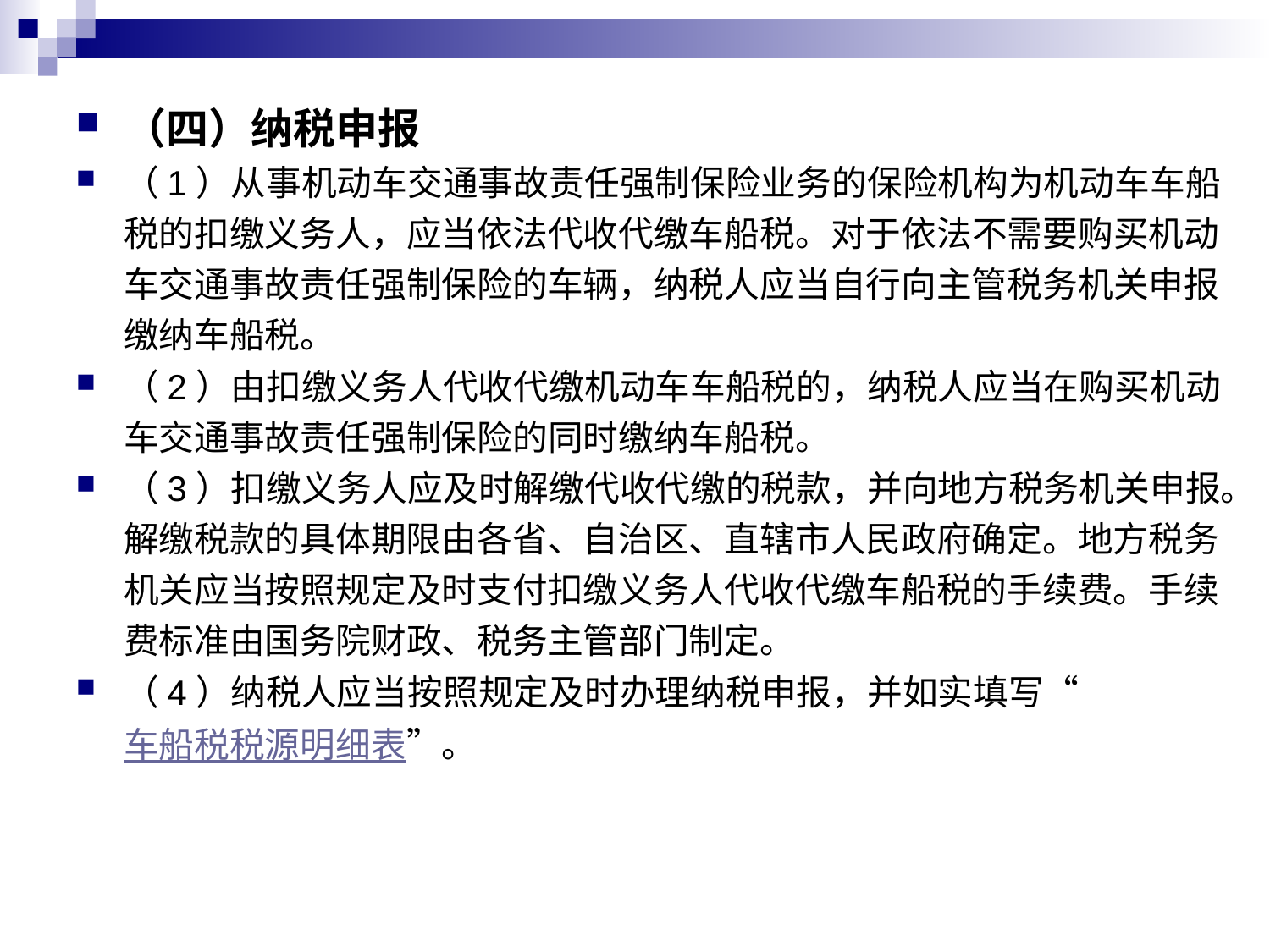

#
（四）纳税申报
（1）从事机动车交通事故责任强制保险业务的保险机构为机动车车船税的扣缴义务人，应当依法代收代缴车船税。对于依法不需要购买机动车交通事故责任强制保险的车辆，纳税人应当自行向主管税务机关申报缴纳车船税。
（2）由扣缴义务人代收代缴机动车车船税的，纳税人应当在购买机动车交通事故责任强制保险的同时缴纳车船税。
（3）扣缴义务人应及时解缴代收代缴的税款，并向地方税务机关申报。解缴税款的具体期限由各省、自治区、直辖市人民政府确定。地方税务机关应当按照规定及时支付扣缴义务人代收代缴车船税的手续费。手续费标准由国务院财政、税务主管部门制定。
（4）纳税人应当按照规定及时办理纳税申报，并如实填写“车船税税源明细表”。